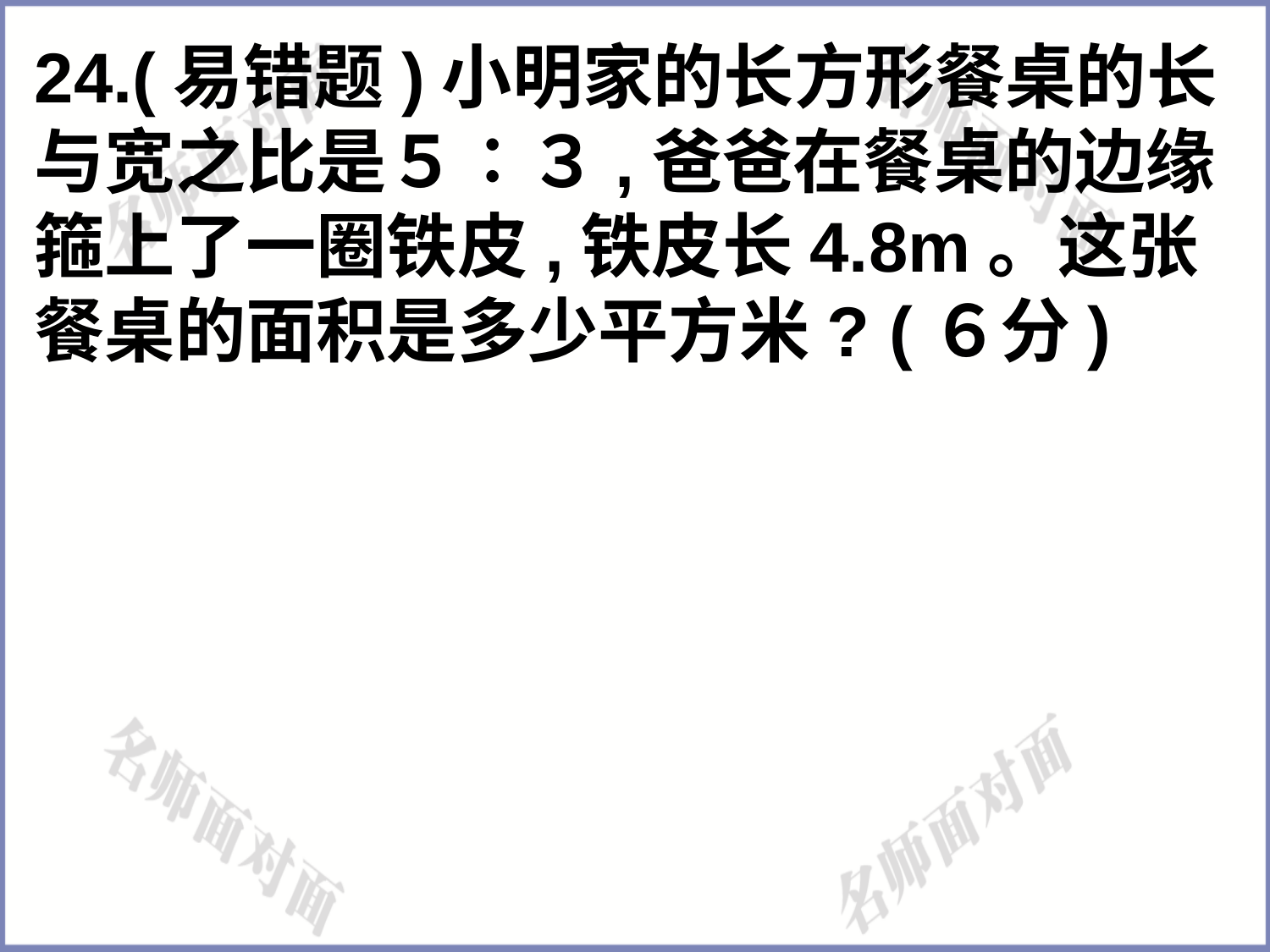

24.(易错题)小明家的长方形餐桌的长与宽之比是５∶３,爸爸在餐桌的边缘箍上了一圈铁皮,铁皮长4.8m。这张餐桌的面积是多少平方米? (６分)